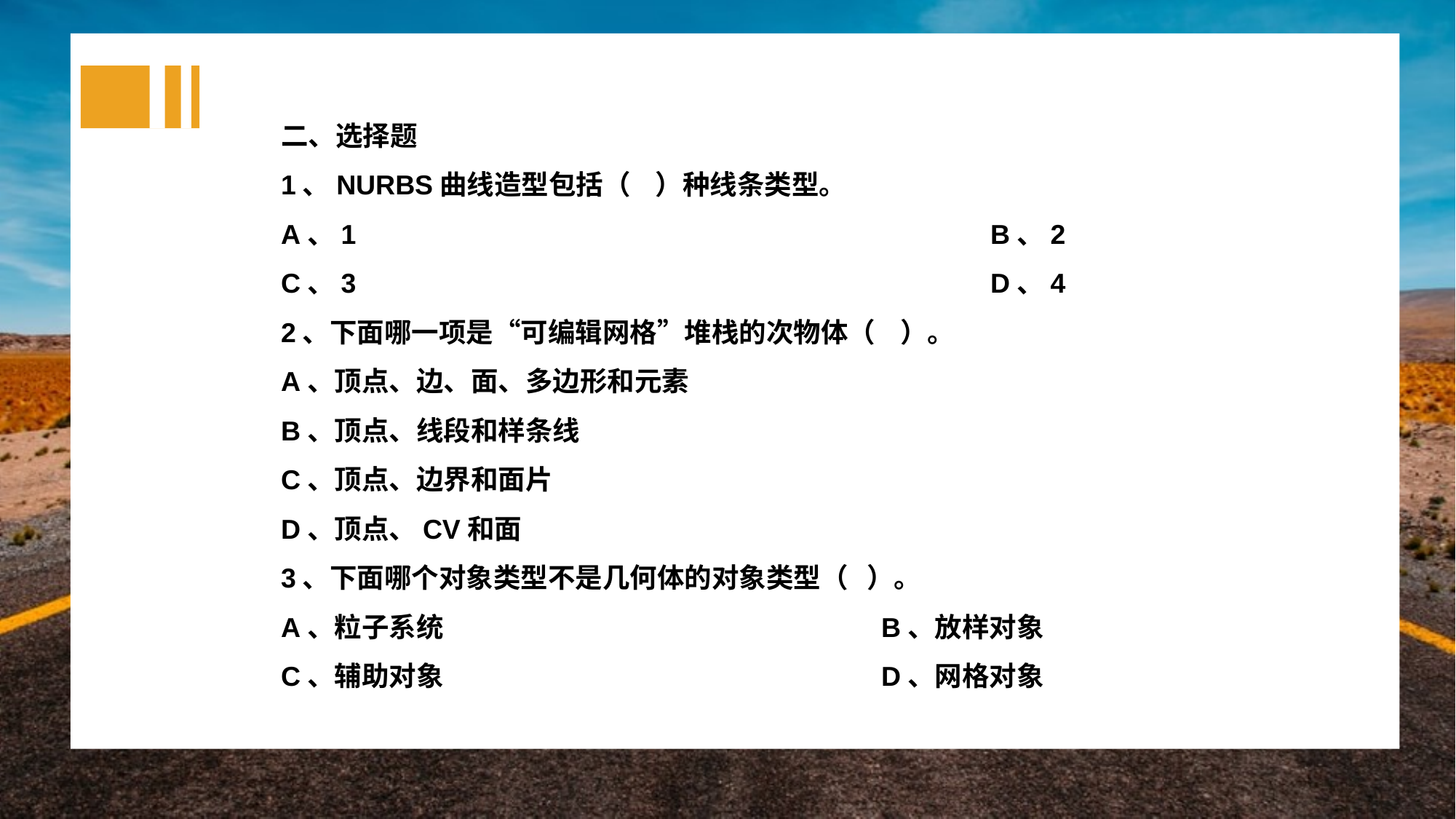

二、选择题
1、NURBS曲线造型包括（    ）种线条类型。
A、1						B、2
C、3						D、4
2、下面哪一项是“可编辑网格”堆栈的次物体（    ）。
A、顶点、边、面、多边形和元素
B、顶点、线段和样条线
C、顶点、边界和面片
D、顶点、CV和面
3、下面哪个对象类型不是几何体的对象类型（   ）。
A、粒子系统					B、放样对象
C、辅助对象					D、网格对象